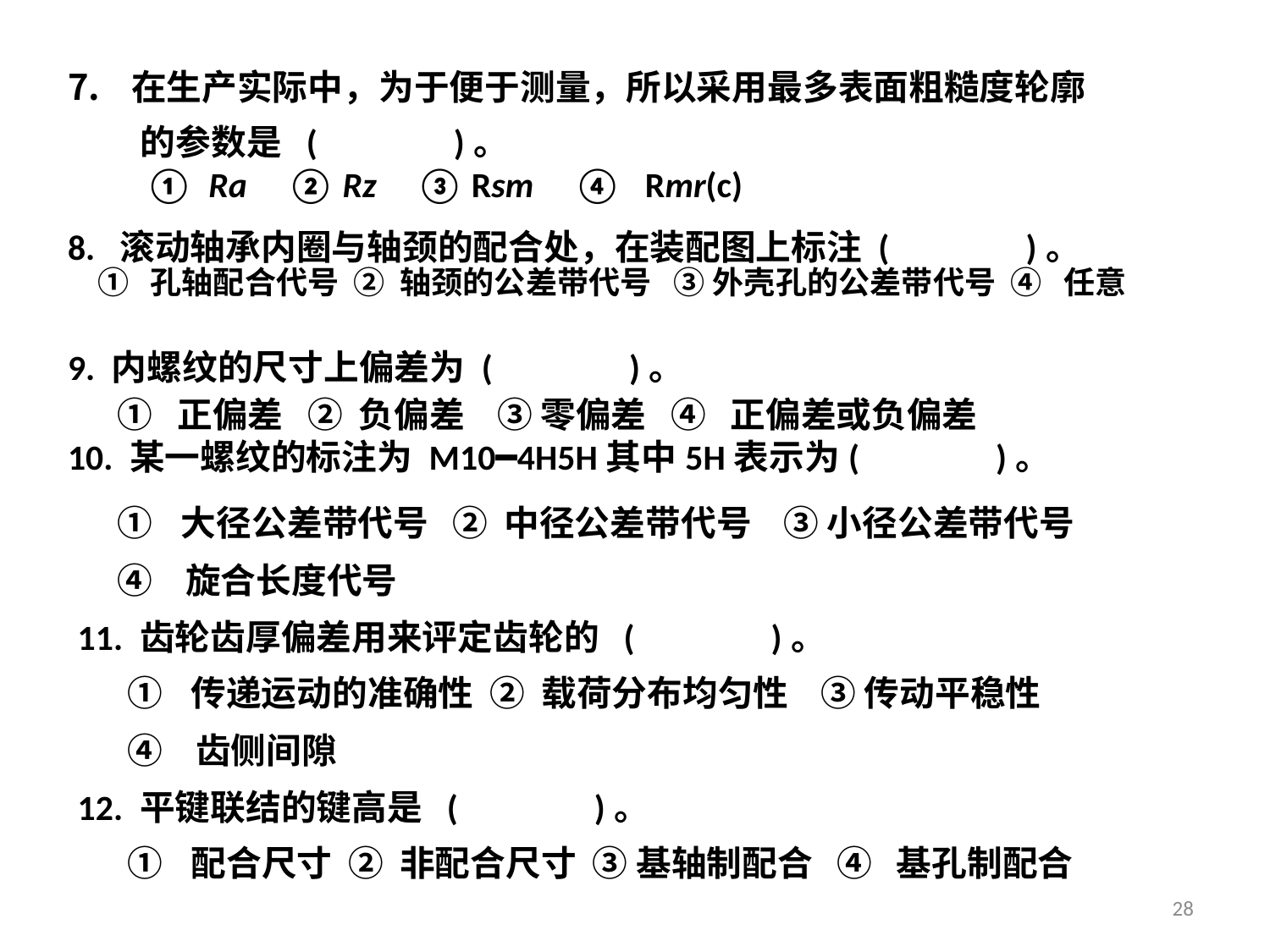

在生产实际中，为于便于测量，所以采用最多表面粗糙度轮廓
        的参数是  (                 )。
①  Ra     ② Rz     ③ Rsm     ④   Rmr(c)
8.  滚动轴承内圈与轴颈的配合处，在装配图上标注 (                 )。
①  孔轴配合代号  ②  轴颈的公差带代号   ③ 外壳孔的公差带代号  ④   任意
9. 内螺纹的尺寸上偏差为 (                 )。
①  正偏差   ②  负偏差    ③ 零偏差   ④   正偏差或负偏差
10. 某一螺纹的标注为 M10━4H5H其中5H表示为(                 )。
大径公差带代号   ②  中径公差带代号    ③ 小径公差带代号
④   旋合长度代号
11. 齿轮齿厚偏差用来评定齿轮的  (                 )。
传递运动的准确性  ②  载荷分布均匀性    ③ 传动平稳性
④   齿侧间隙
12. 平键联结的键高是  (                 )。
配合尺寸  ②  非配合尺寸  ③ 基轴制配合   ④   基孔制配合
28